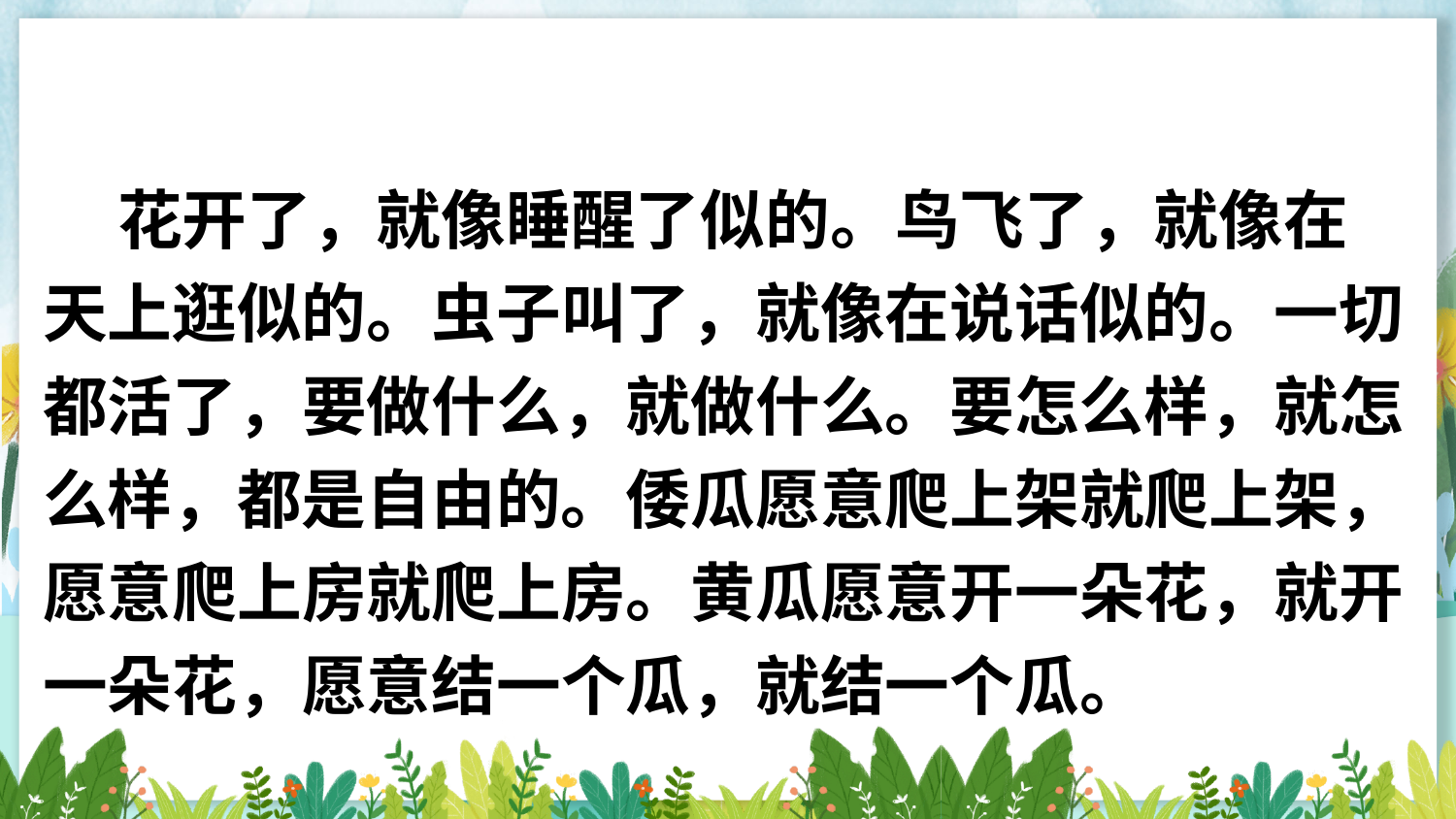

花开了，就像睡醒了似的。鸟飞了，就像在天上逛似的。虫子叫了，就像在说话似的。一切都活了，要做什么，就做什么。要怎么样，就怎么样，都是自由的。倭瓜愿意爬上架就爬上架，愿意爬上房就爬上房。黄瓜愿意开一朵花，就开一朵花，愿意结一个瓜，就结一个瓜。